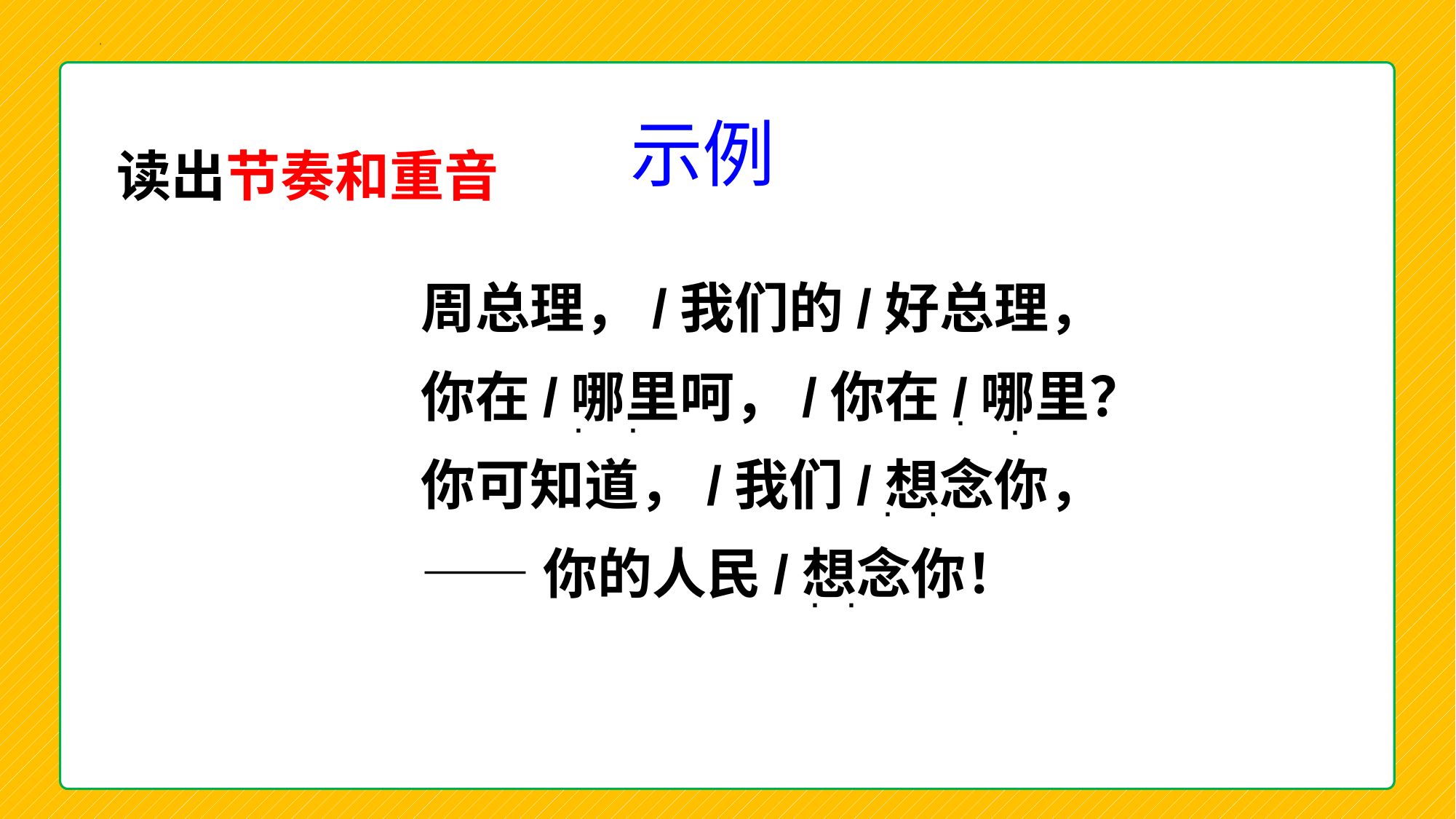

# 示例
 读出节奏和重音
周总理，/我们的/好总理，
你在/哪里呵，/你在/哪里？
你可知道，/我们/想念你，
——你的人民/想念你！
·
·
·
·
·
·
·
·
·